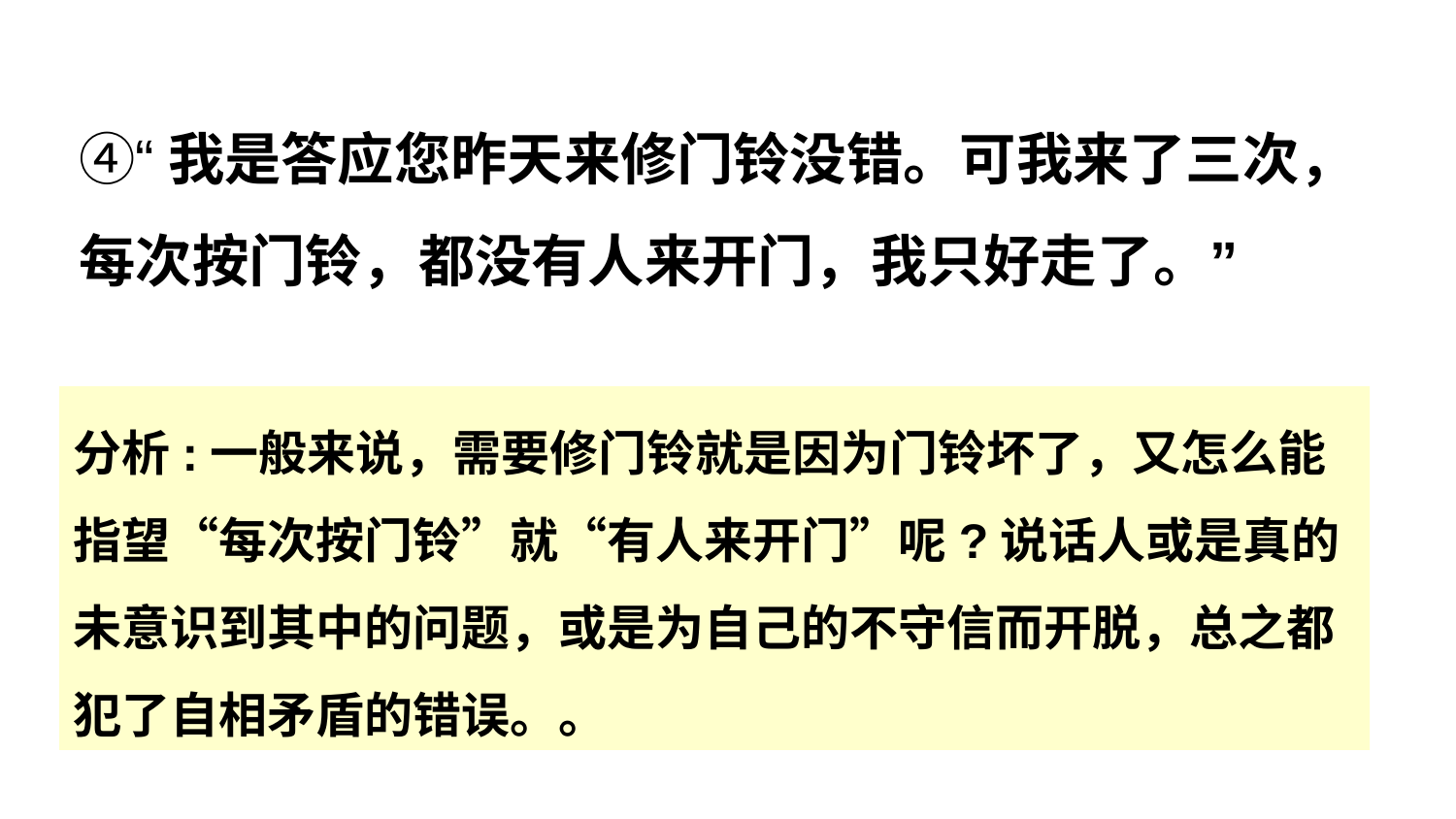

④“我是答应您昨天来修门铃没错。可我来了三次，每次按门铃，都没有人来开门，我只好走了。”
分析:一般来说，需要修门铃就是因为门铃坏了，又怎么能指望“每次按门铃”就“有人来开门”呢?说话人或是真的未意识到其中的问题，或是为自己的不守信而开脱，总之都犯了自相矛盾的错误。。